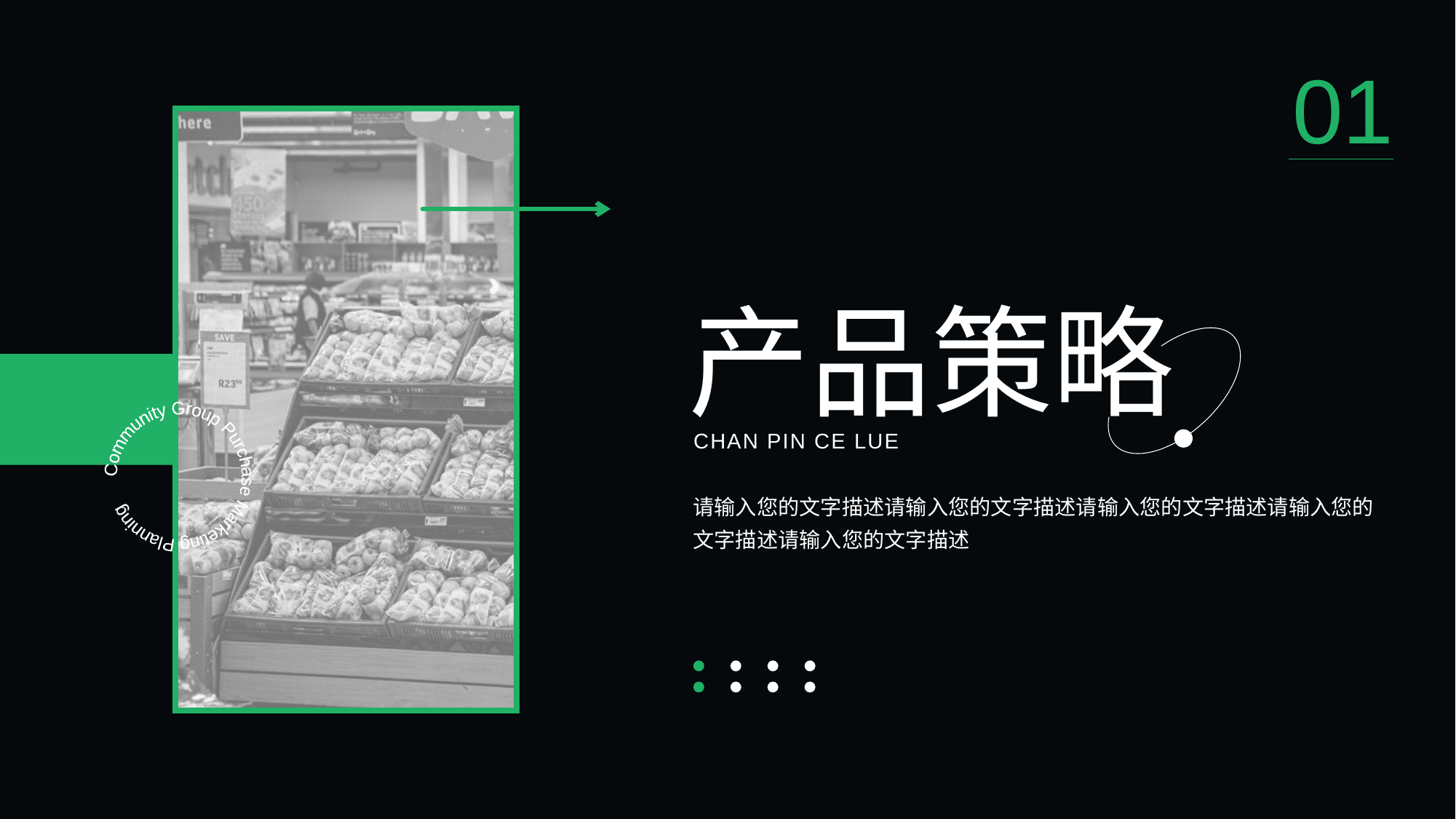

01

产品策略

Community Group Purchase Marketing Planning
CHAN PIN CE LUE

请输入您的文字描述请输入您的文字描述请输入您的文字描述请输入您的文字描述请输入您的文字描述